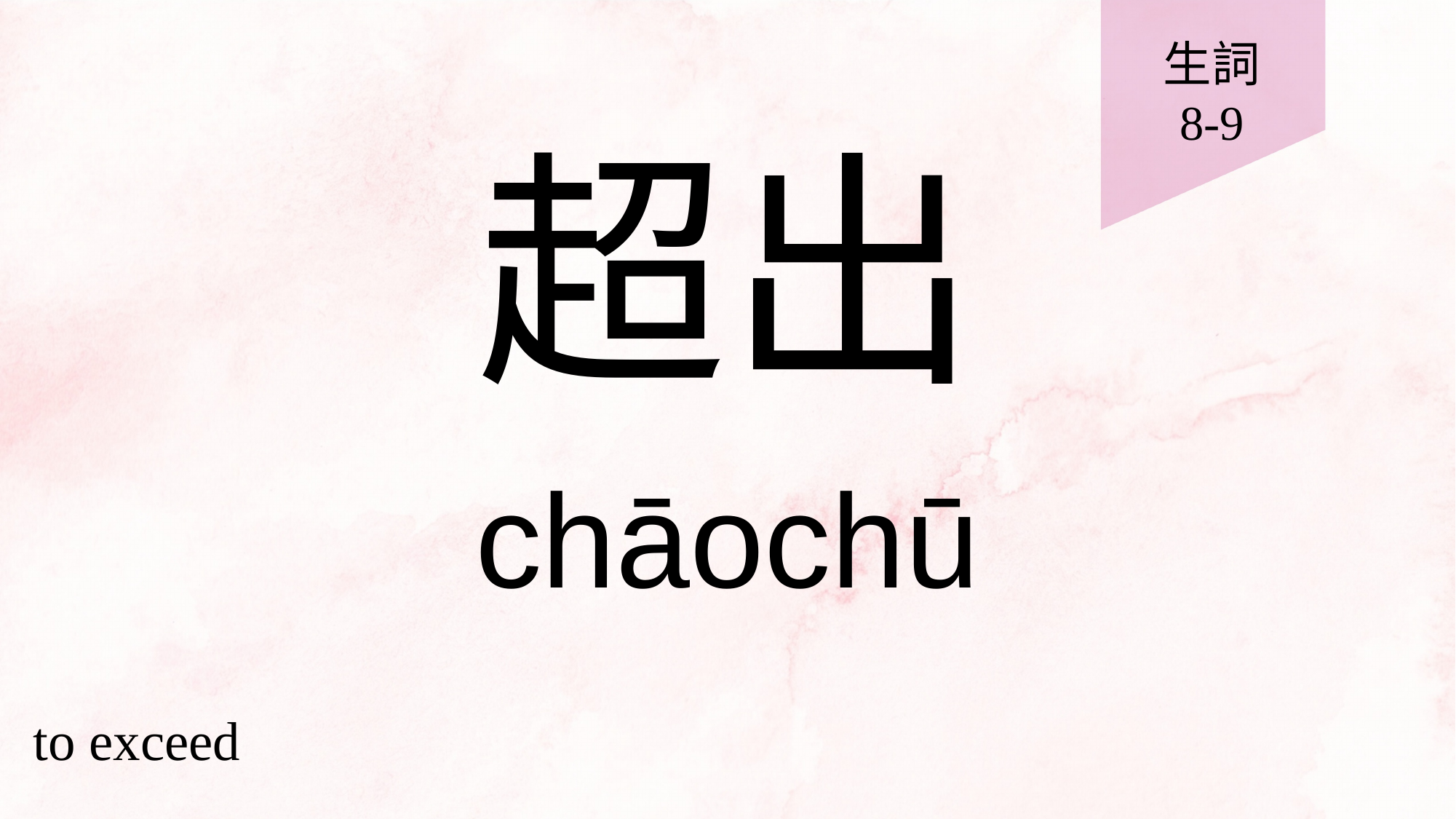

生詞
8-9
# 超出
chāochū
to exceed